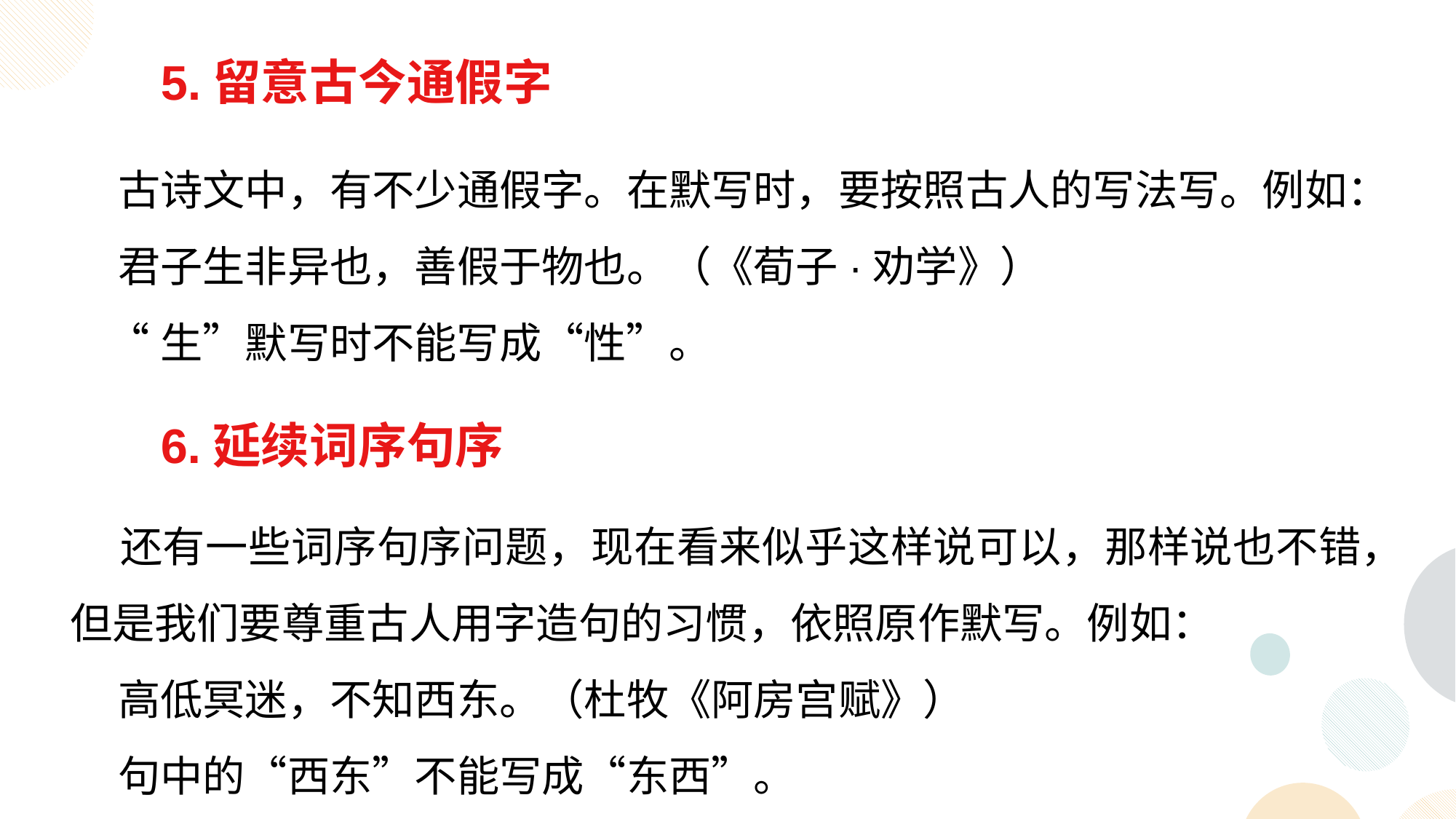

5.留意古今通假字
    古诗文中，有不少通假字。在默写时，要按照古人的写法写。例如：
    君子生非异也，善假于物也。（《荀子·劝学》）
    “生”默写时不能写成“性”。
6.延续词序句序
    还有一些词序句序问题，现在看来似乎这样说可以，那样说也不错，但是我们要尊重古人用字造句的习惯，依照原作默写。例如：
    高低冥迷，不知西东。（杜牧《阿房宫赋》）
    句中的“西东”不能写成“东西”。